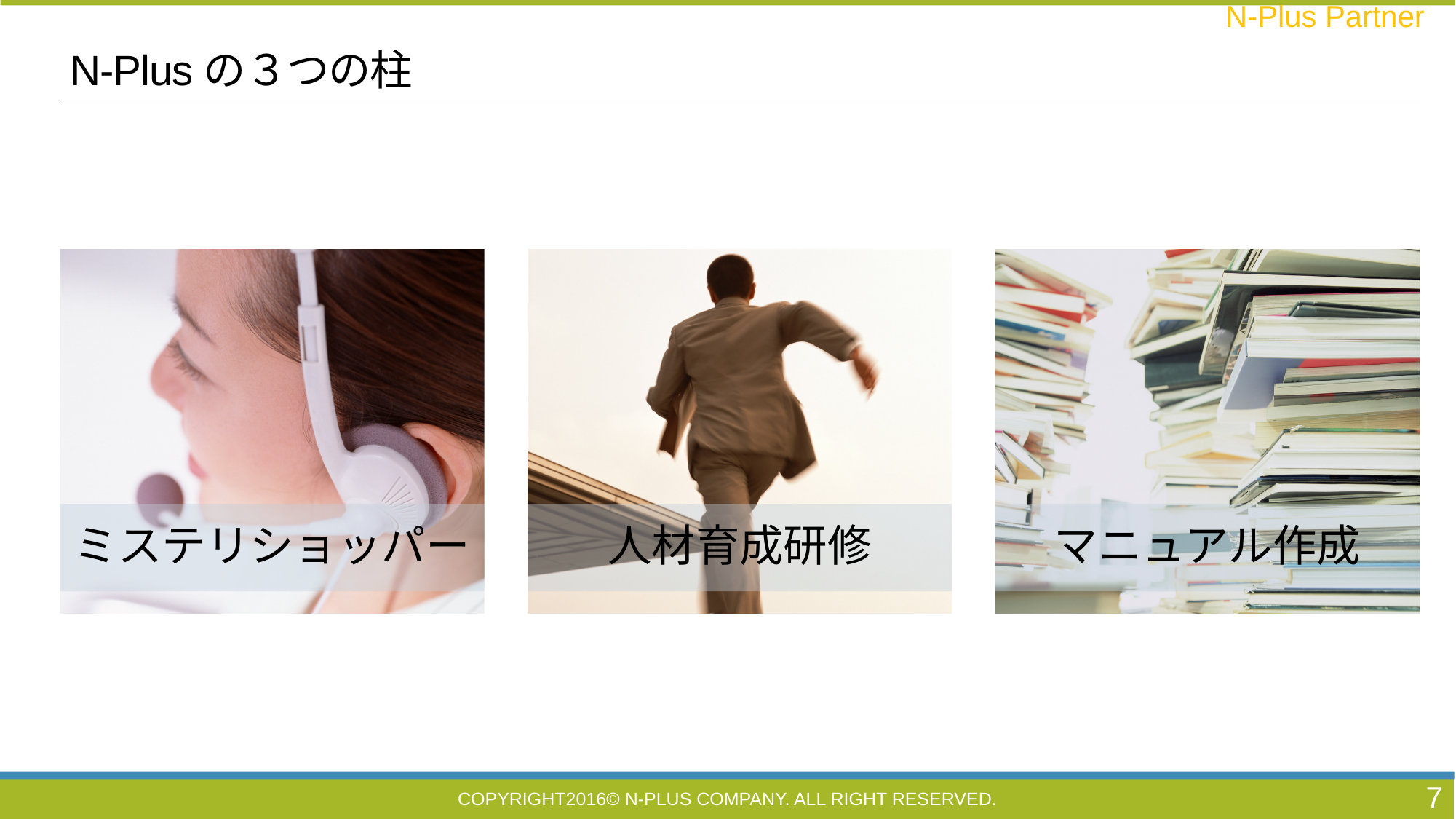

# N-Plusの３つの柱
ミステリショッパー
人材育成研修
マニュアル作成
7
Copyright2016© N-Plus Company. All right reserved.